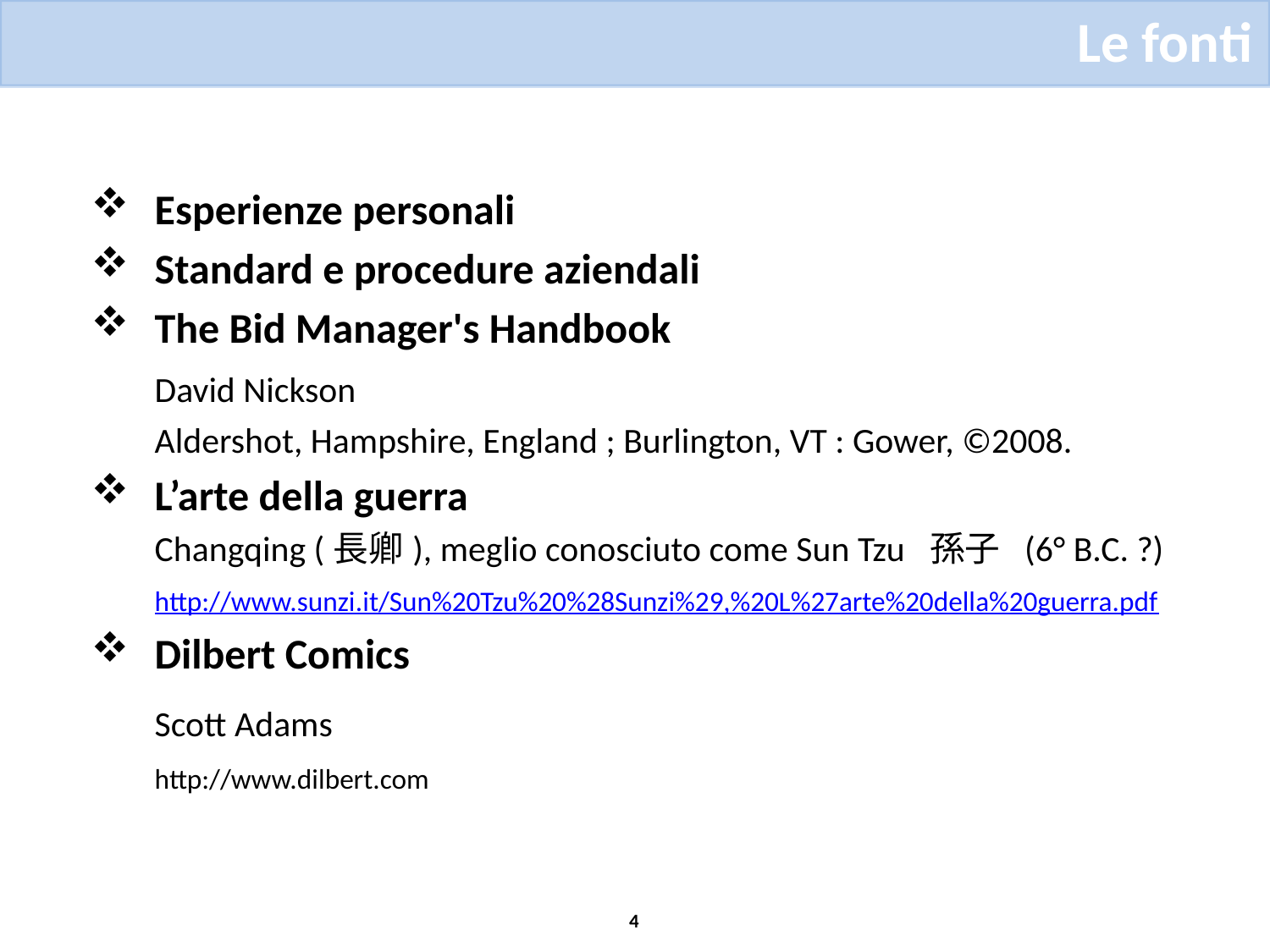

Le fonti
Esperienze personali
Standard e procedure aziendali
The Bid Manager's Handbook
	David Nickson
	Aldershot, Hampshire, England ; Burlington, VT : Gower, ©2008.
L’arte della guerra
	Changqing (長卿), meglio conosciuto come Sun Tzu  孫子  (6° B.C. ?)
	http://www.sunzi.it/Sun%20Tzu%20%28Sunzi%29,%20L%27arte%20della%20guerra.pdf
Dilbert Comics
	Scott Adams
	http://www.dilbert.com
4